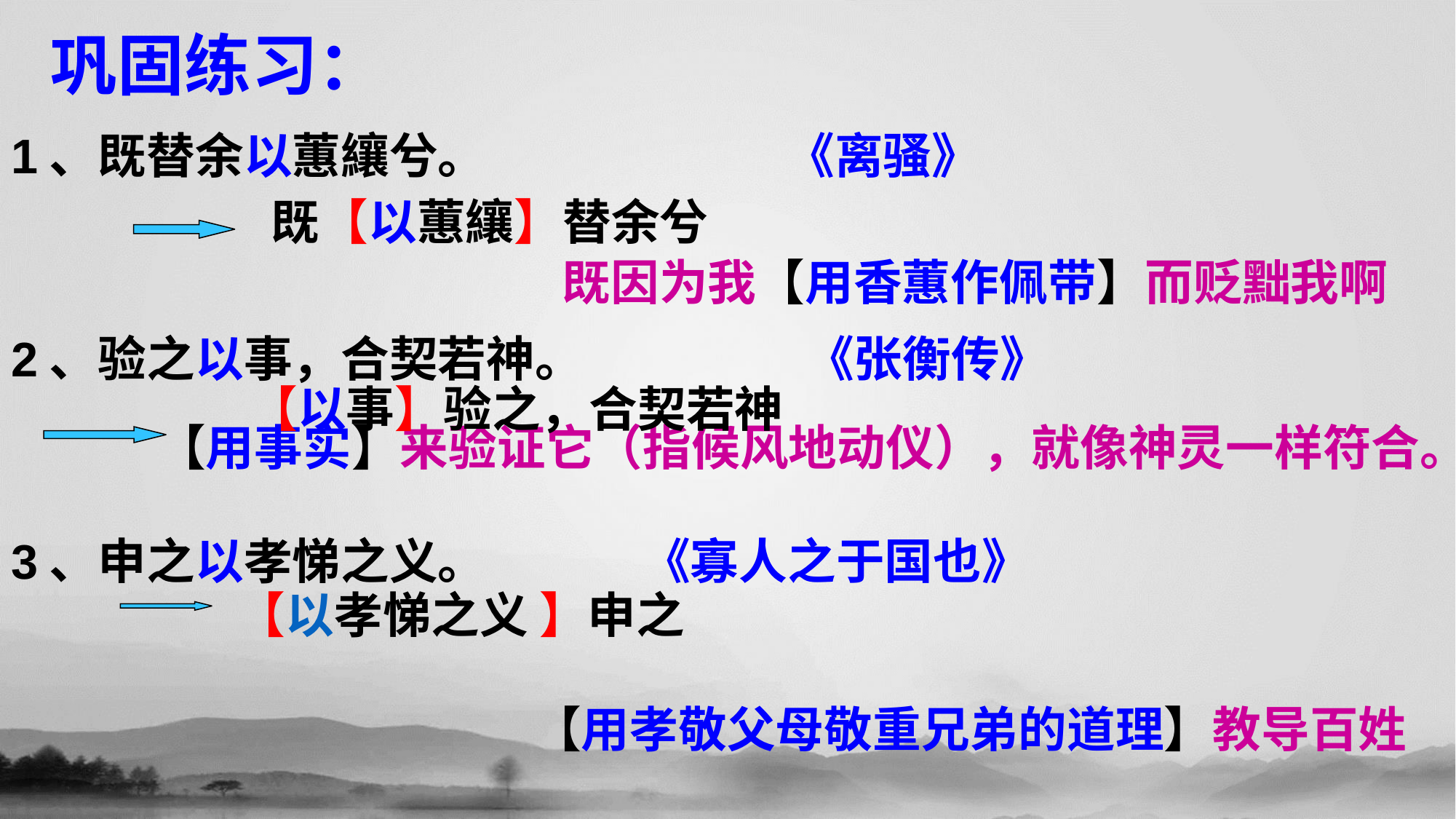

# 巩固练习：
1、既替余以蕙纕兮。                           《离骚》

2、验之以事，合契若神。                    《张衡传》

3、申之以孝悌之义。              《寡人之于国也》
既【以蕙纕】替余兮

既因为我【用香蕙作佩带】而贬黜我啊
【以事】验之，合契若神

【用事实】来验证它（指候风地动仪），就像神灵一样符合。
【以孝悌之义 】申之

【用孝敬父母敬重兄弟的道理】教导百姓